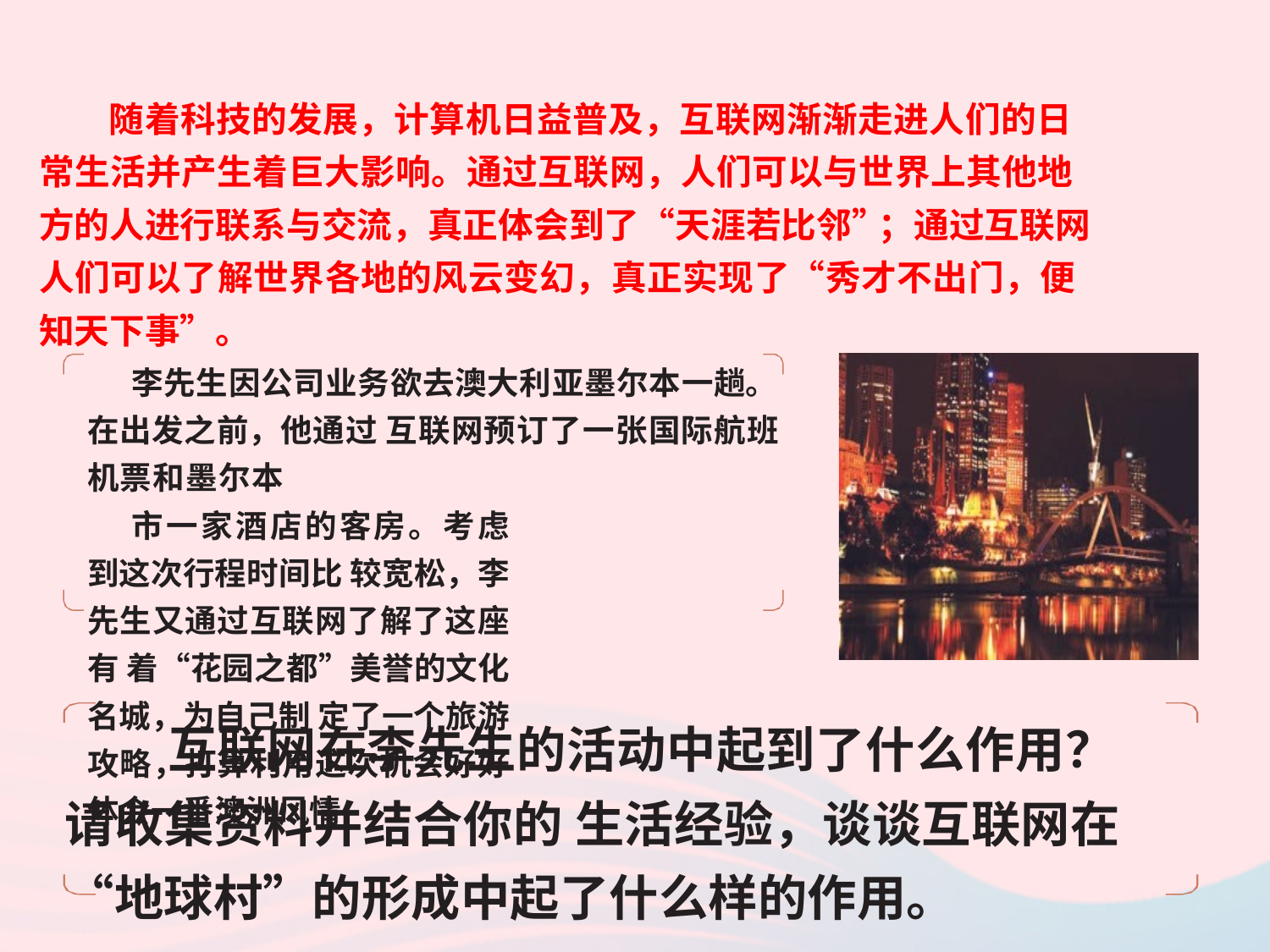

随着科技的发展，计算机日益普及，互联网渐渐走进人们的日 常生活并产生着巨大影响。通过互联网，人们可以与世界上其他地 方的人进行联系与交流，真正体会到了“天涯若比邻”；通过互联网 人们可以了解世界各地的风云变幻，真正实现了“秀才不出门，便知天下事”。

李先生因公司业务欲去澳大利亚墨尔本一趟。在出发之前，他通过 互联网预订了一张国际航班机票和墨尔本
市一家酒店的客房。考虑到这次行程时间比 较宽松，李先生又通过互联网了解了这座有 着“花园之都”美誉的文化名城，为自己制 定了一个旅游攻略，打算利用这次机会好好 体会一番澳洲风情

    互联网在李先生的活动中起到了什么作用？请收集资料并结合你的 生活经验，谈谈互联网在“地球村”的形成中起了什么样的作用。